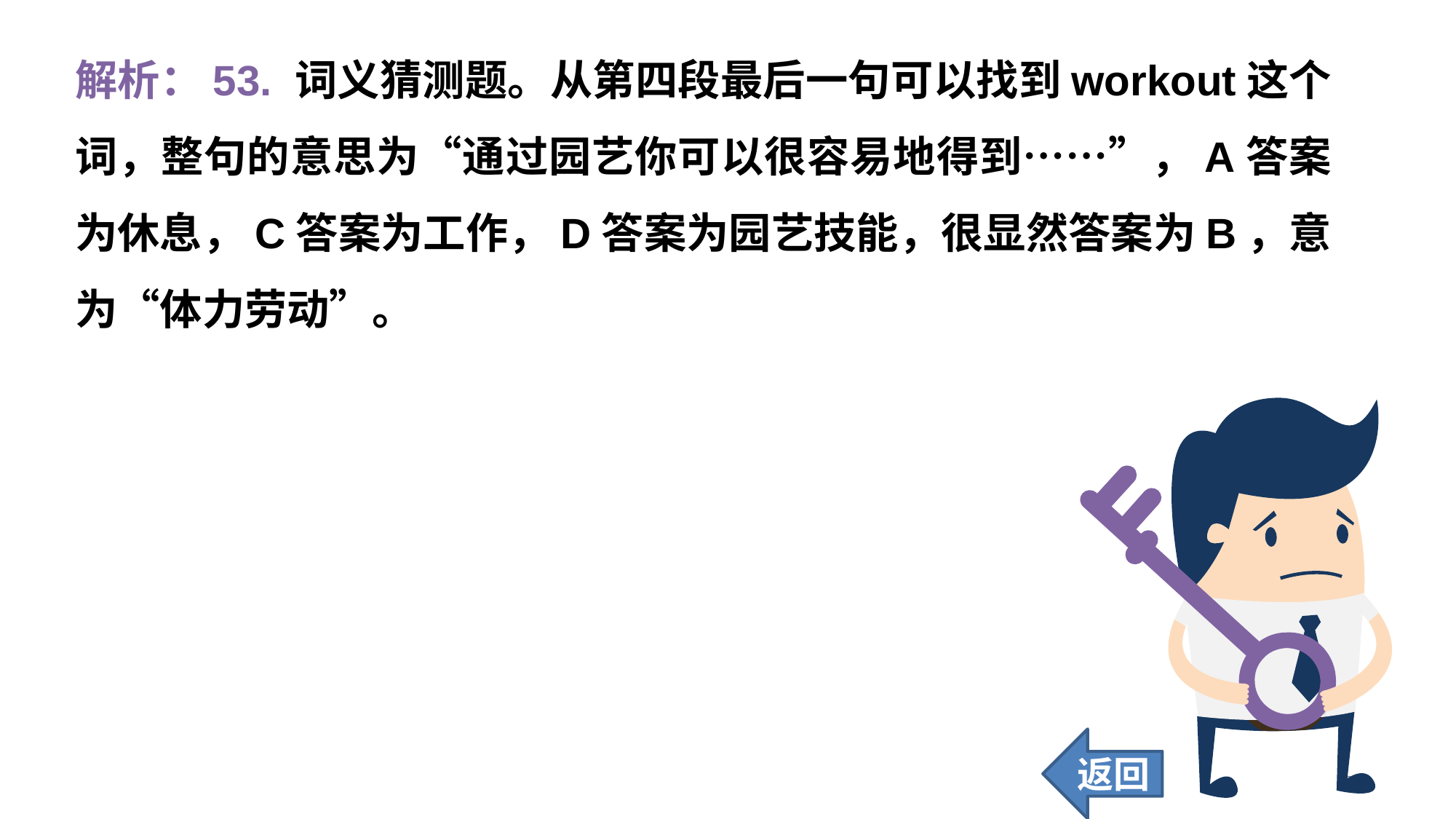

解析：53. 词义猜测题。从第四段最后一句可以找到workout这个词，整句的意思为“通过园艺你可以很容易地得到……”，A答案为休息，C答案为工作，D答案为园艺技能，很显然答案为B，意为“体力劳动”。

返回
388